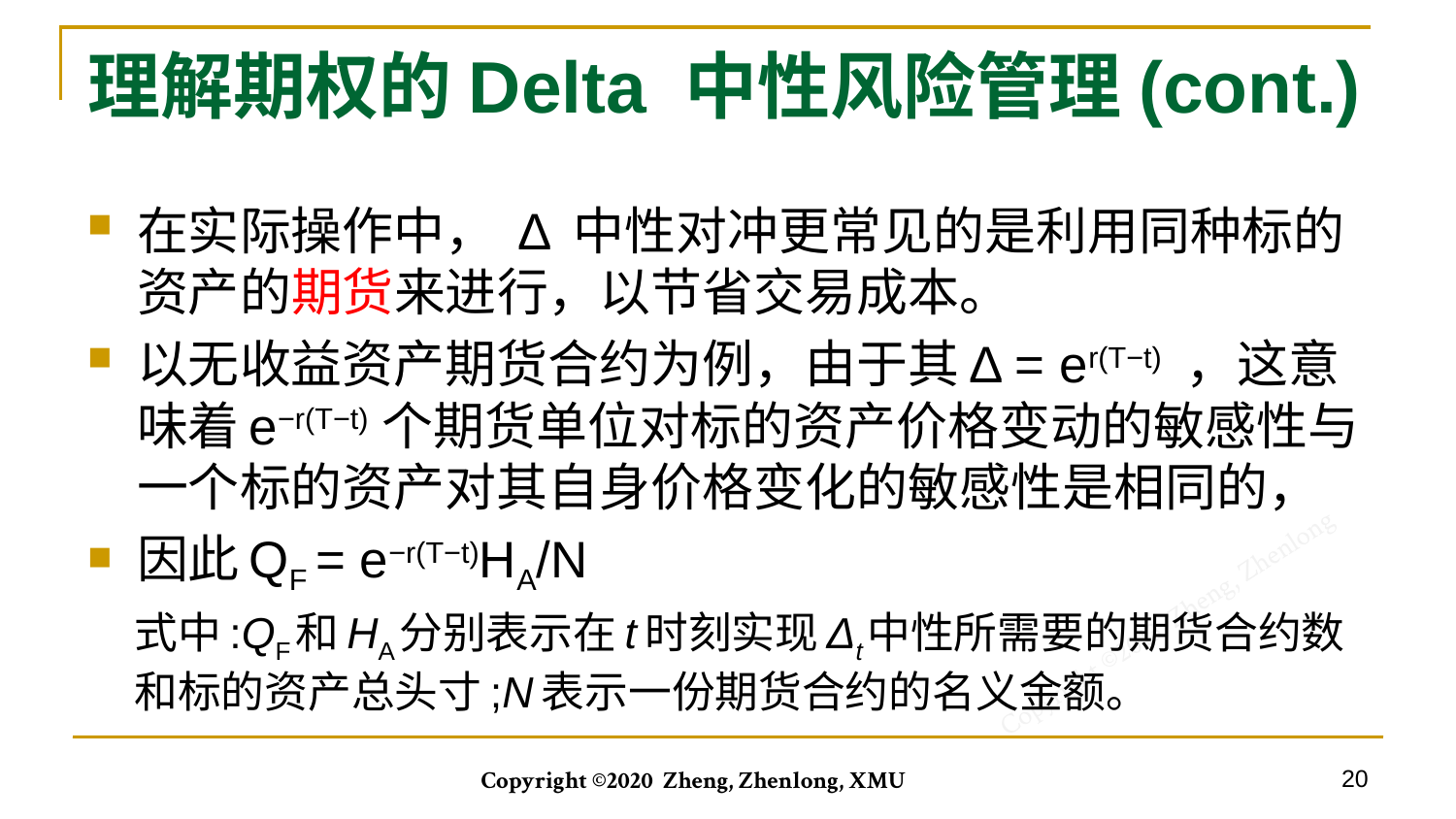

# 理解期权的Delta 中性风险管理(cont.)
在实际操作中， Δ 中性对冲更常见的是利用同种标的资产的期货来进行，以节省交易成本。
以无收益资产期货合约为例，由于其Δ = er(T−t) ，这意味着e−r(T−t) 个期货单位对标的资产价格变动的敏感性与一个标的资产对其自身价格变化的敏感性是相同的，
因此QF = e−r(T−t)HA/N
式中:QF和HA分别表示在t时刻实现Δt中性所需要的期货合约数和标的资产总头寸;N表示一份期货合约的名义金额。
20
Copyright ©2020  Zheng, Zhenlong, XMU